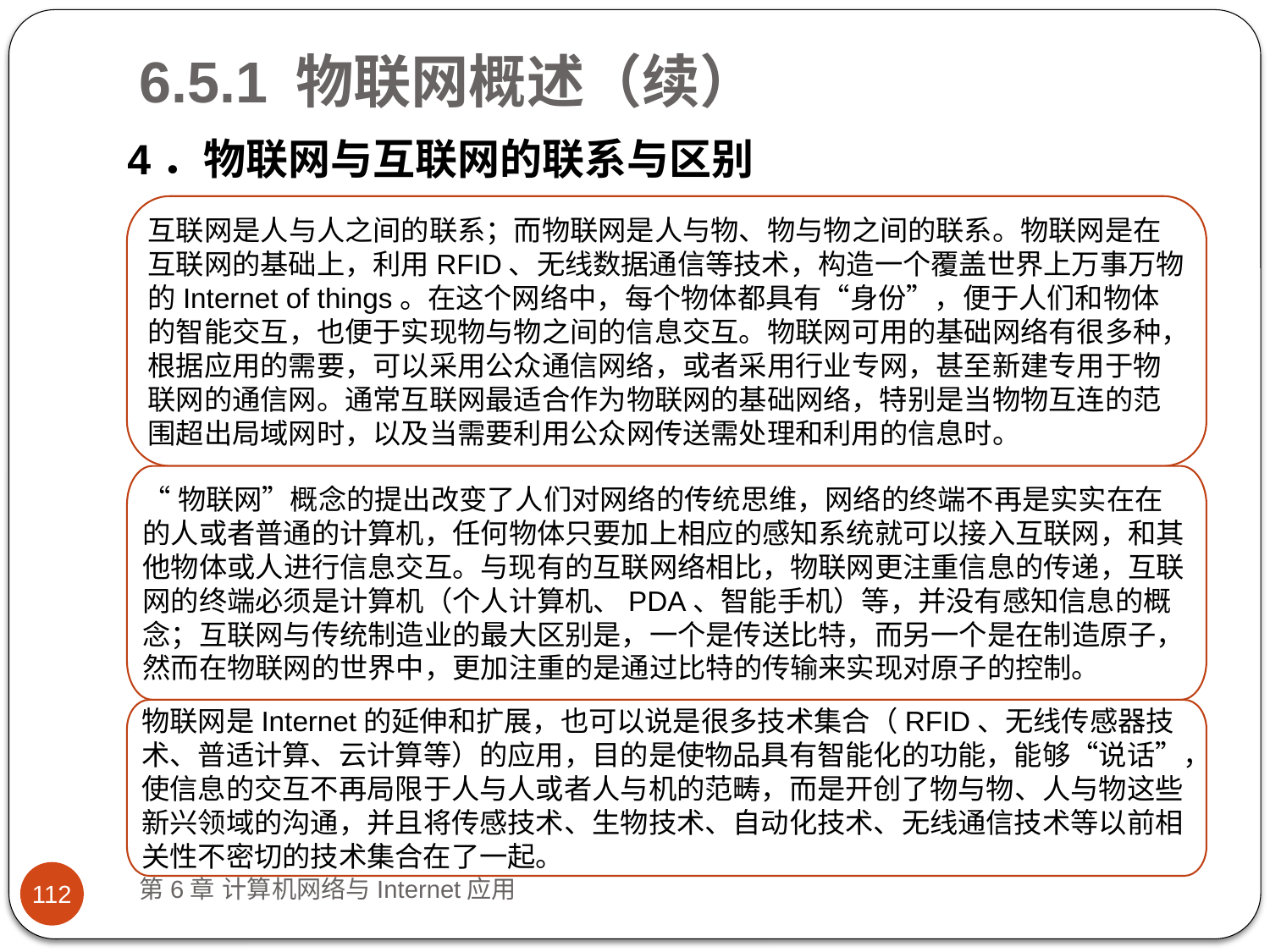

# 6.5.1 物联网概述（续）
4．物联网与互联网的联系与区别

互联网是人与人之间的联系；而物联网是人与物、物与物之间的联系。物联网是在互联网的基础上，利用RFID、无线数据通信等技术，构造一个覆盖世界上万事万物的Internet of things。在这个网络中，每个物体都具有“身份”，便于人们和物体的智能交互，也便于实现物与物之间的信息交互。物联网可用的基础网络有很多种，根据应用的需要，可以采用公众通信网络，或者采用行业专网，甚至新建专用于物联网的通信网。通常互联网最适合作为物联网的基础网络，特别是当物物互连的范围超出局域网时，以及当需要利用公众网传送需处理和利用的信息时。
“物联网”概念的提出改变了人们对网络的传统思维，网络的终端不再是实实在在的人或者普通的计算机，任何物体只要加上相应的感知系统就可以接入互联网，和其他物体或人进行信息交互。与现有的互联网络相比，物联网更注重信息的传递，互联网的终端必须是计算机（个人计算机、PDA、智能手机）等，并没有感知信息的概念；互联网与传统制造业的最大区别是，一个是传送比特，而另一个是在制造原子，然而在物联网的世界中，更加注重的是通过比特的传输来实现对原子的控制。
物联网是Internet的延伸和扩展，也可以说是很多技术集合（RFID、无线传感器技术、普适计算、云计算等）的应用，目的是使物品具有智能化的功能，能够“说话”，使信息的交互不再局限于人与人或者人与机的范畴，而是开创了物与物、人与物这些新兴领域的沟通，并且将传感技术、生物技术、自动化技术、无线通信技术等以前相关性不密切的技术集合在了一起。
第6章 计算机网络与Internet应用
112